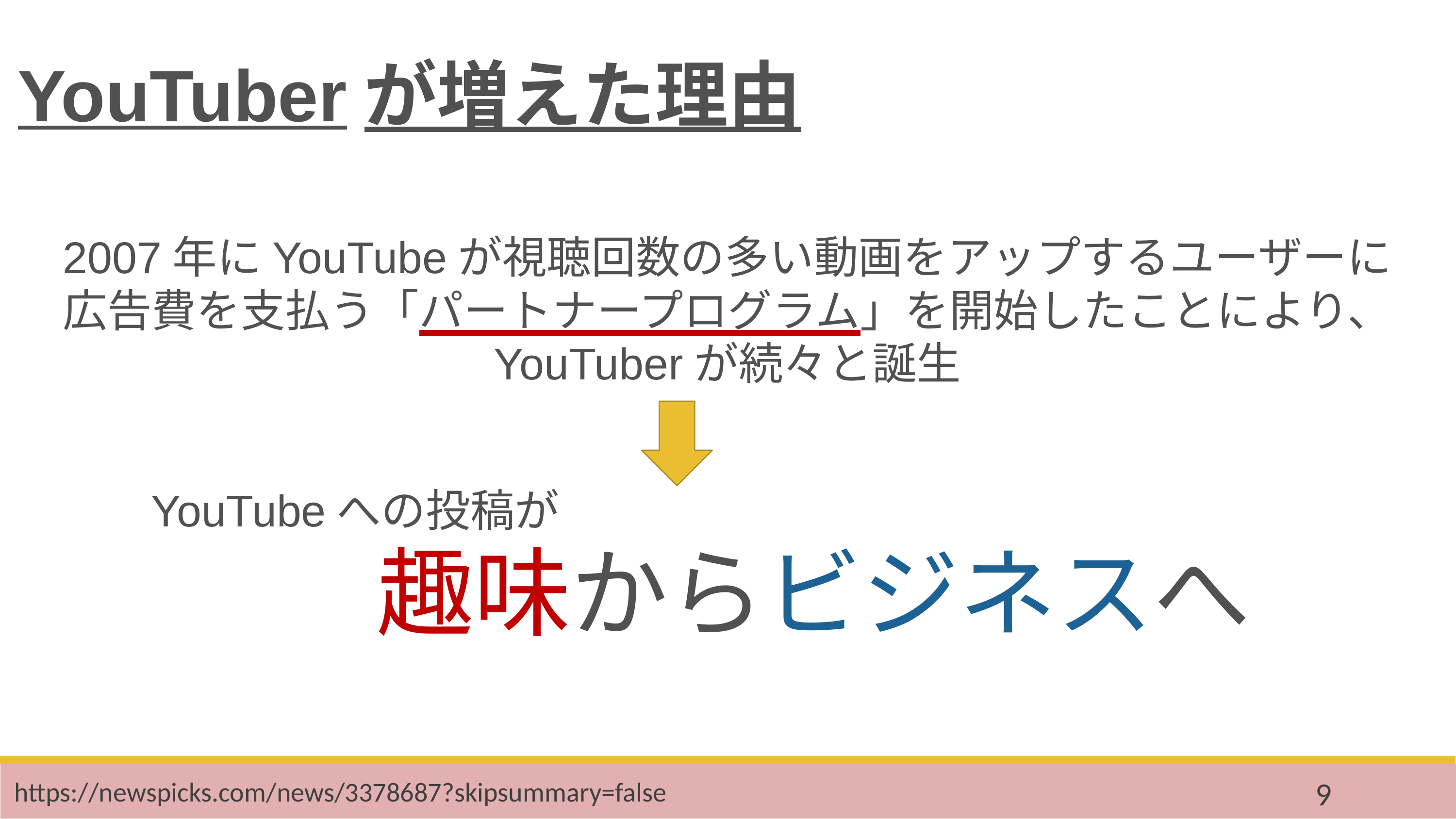

YouTuberが増えた理由
2007年にYouTubeが視聴回数の多い動画をアップするユーザーに
広告費を支払う「パートナープログラム」を開始したことにより、
YouTuberが続々と誕生

YouTubeへの投稿が
趣味からビジネスへ
https://newspicks.com/news/3378687?skipsummary=false
9